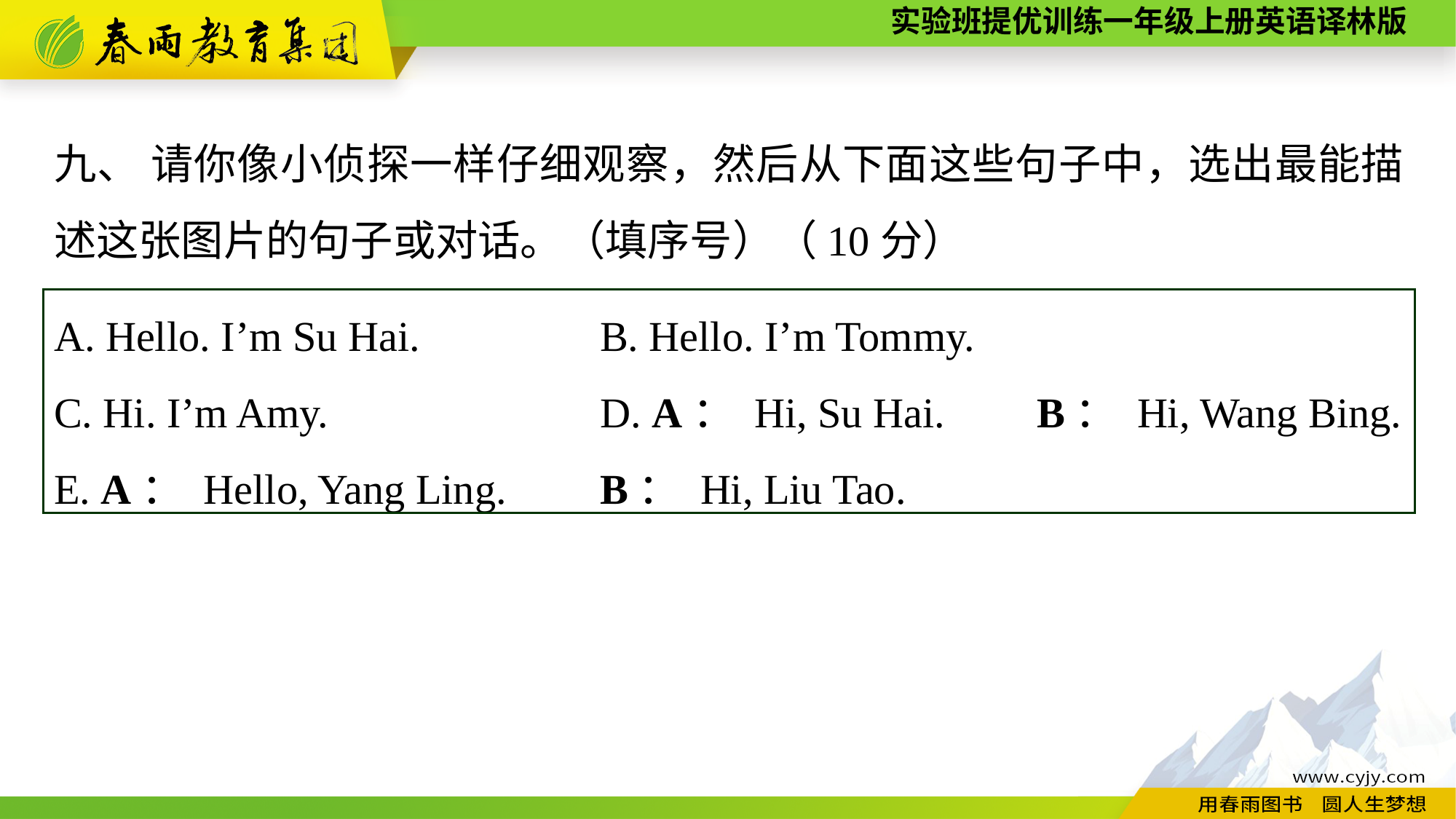

九、 请你像小侦探一样仔细观察，然后从下面这些句子中，选出最能描述这张图片的句子或对话。（填序号）（10分）
A. Hello. I’m Su Hai.　　	B. Hello. I’m Tommy.
C. Hi. I’m Amy.　　　　　	D. A： Hi, Su Hai. 	B： Hi, Wang Bing.
E. A： Hello, Yang Ling. 	B： Hi, Liu Tao.